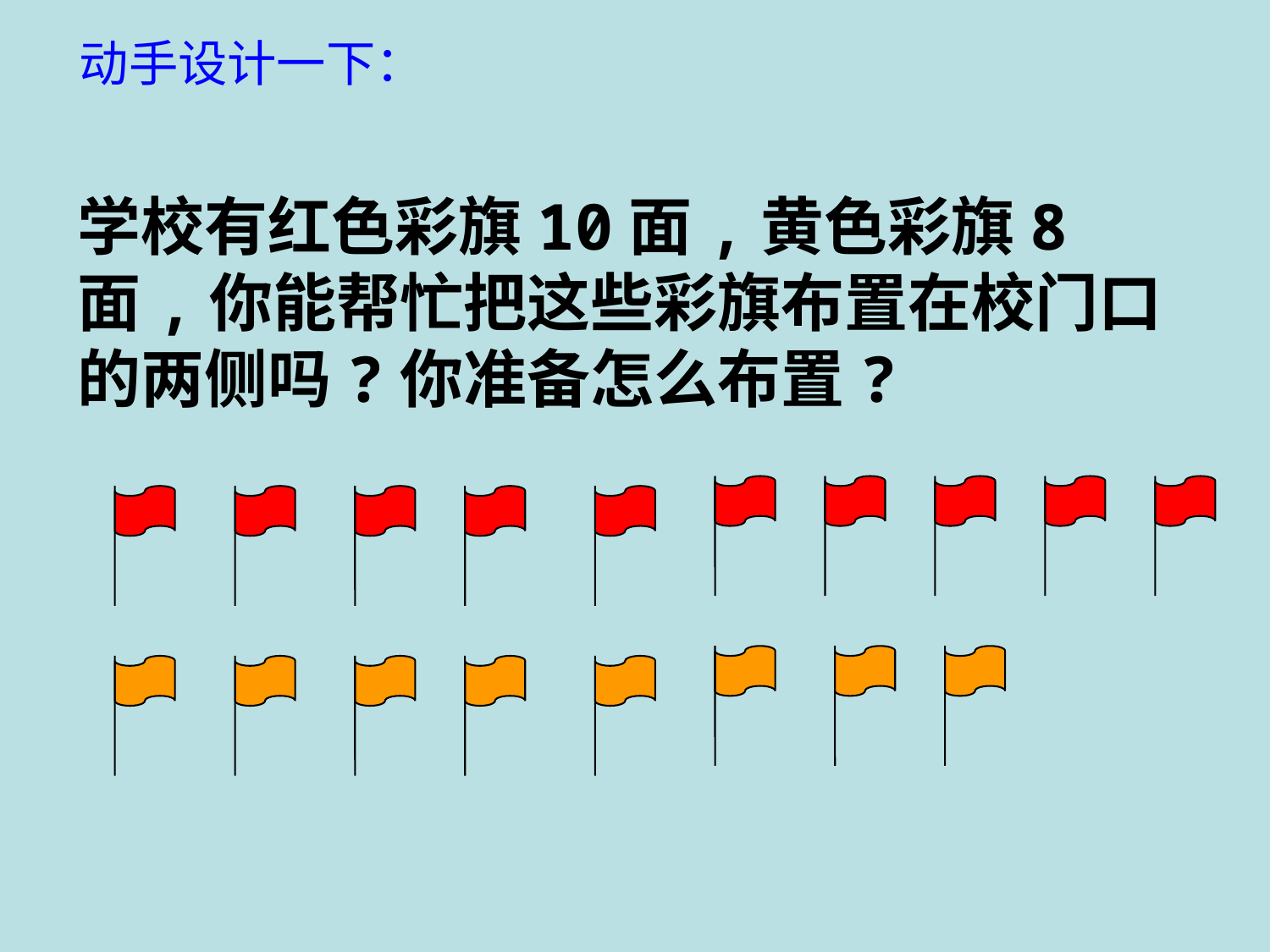

动手设计一下：
# 学校有红色彩旗10面,黄色彩旗8面,你能帮忙把这些彩旗布置在校门口的两侧吗?你准备怎么布置?